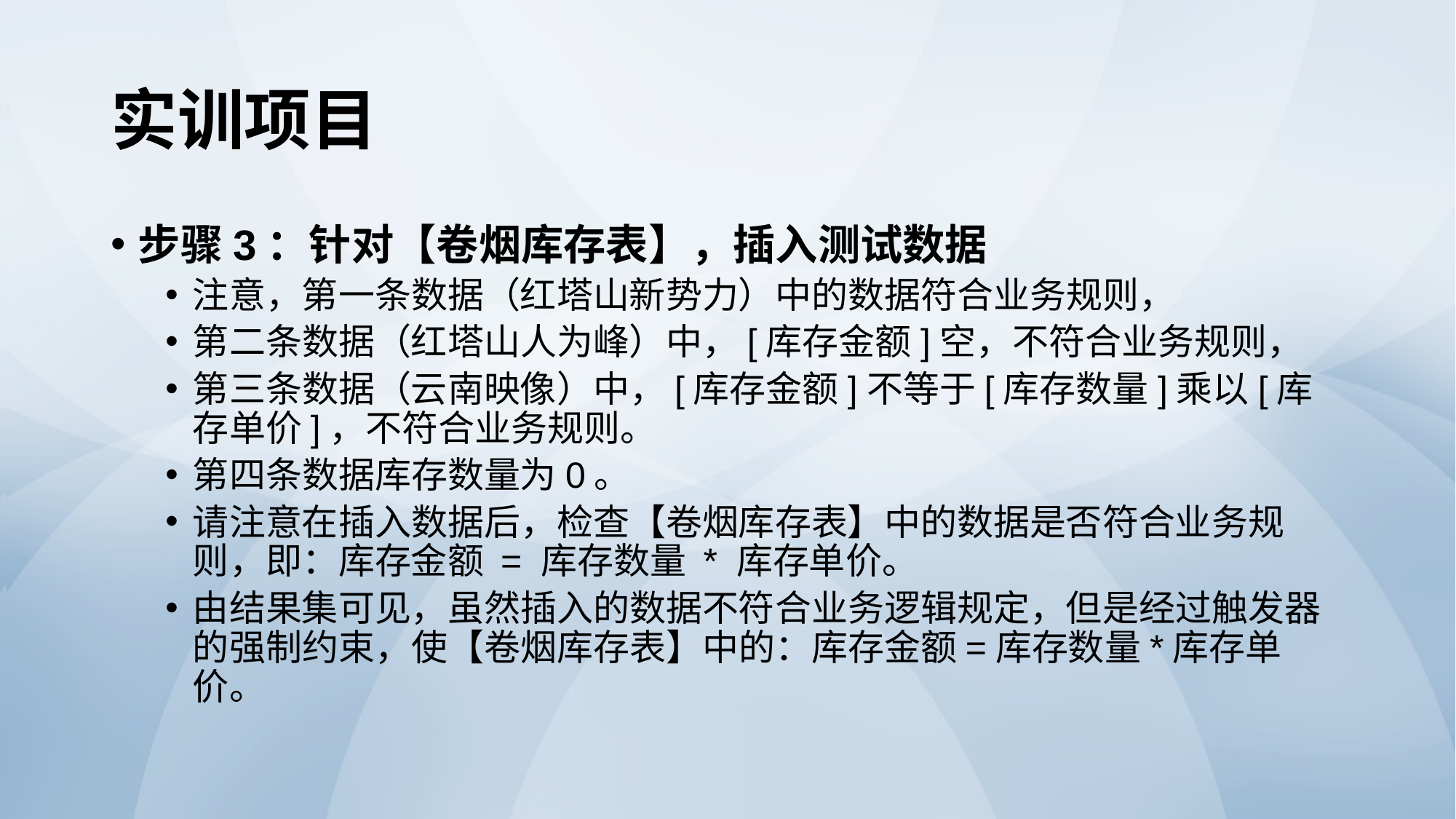

# 实训项目
步骤3：针对【卷烟库存表】，插入测试数据
注意，第一条数据（红塔山新势力）中的数据符合业务规则，
第二条数据（红塔山人为峰）中，[库存金额]空，不符合业务规则，
第三条数据（云南映像）中，[库存金额]不等于[库存数量]乘以[库存单价]，不符合业务规则。
第四条数据库存数量为0。
请注意在插入数据后，检查【卷烟库存表】中的数据是否符合业务规则，即：库存金额 = 库存数量 * 库存单价。
由结果集可见，虽然插入的数据不符合业务逻辑规定，但是经过触发器的强制约束，使【卷烟库存表】中的：库存金额=库存数量*库存单价。